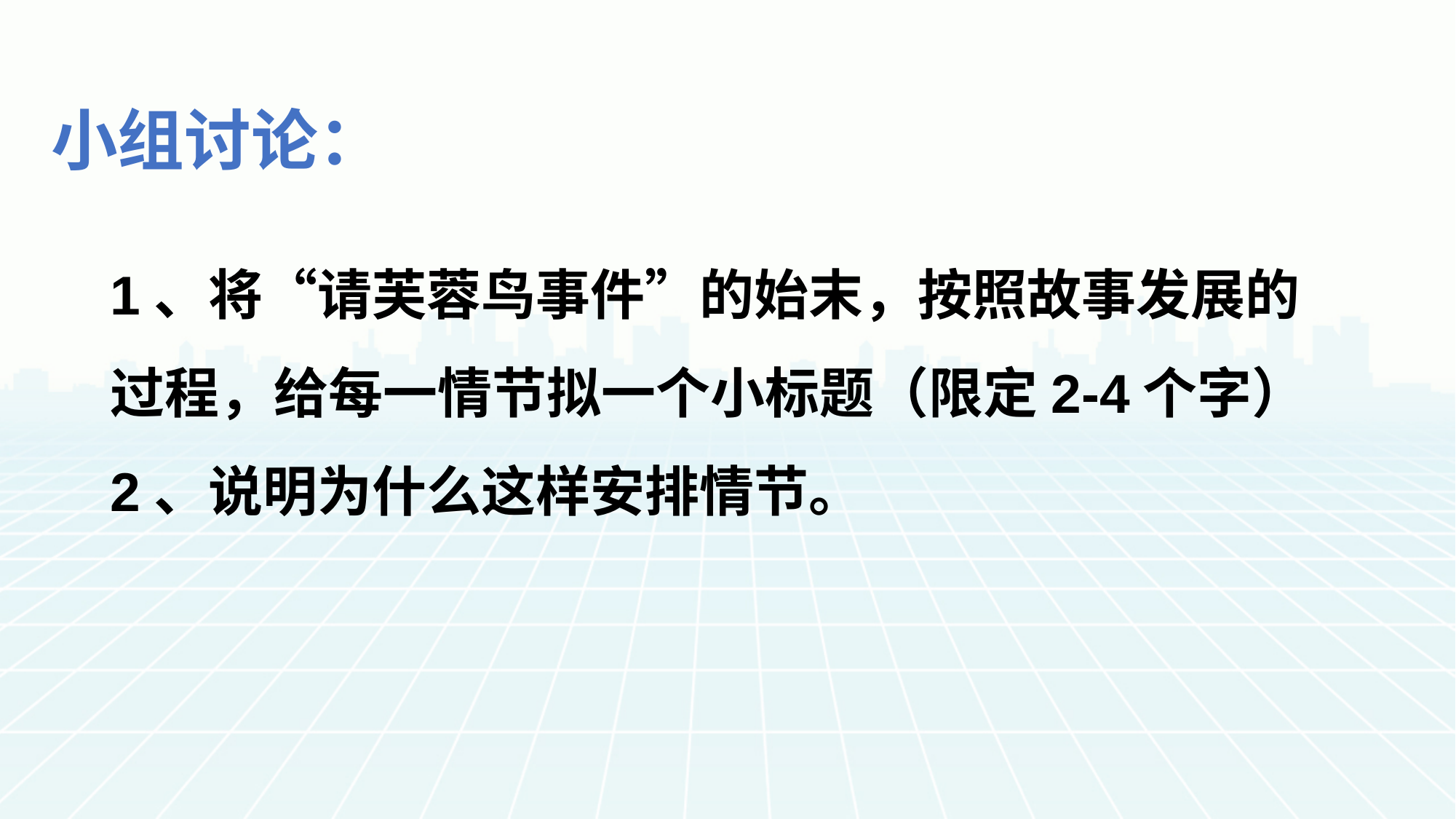

小组讨论：
1、将“请芙蓉鸟事件”的始末，按照故事发展的过程，给每一情节拟一个小标题（限定2-4个字）
2、说明为什么这样安排情节。